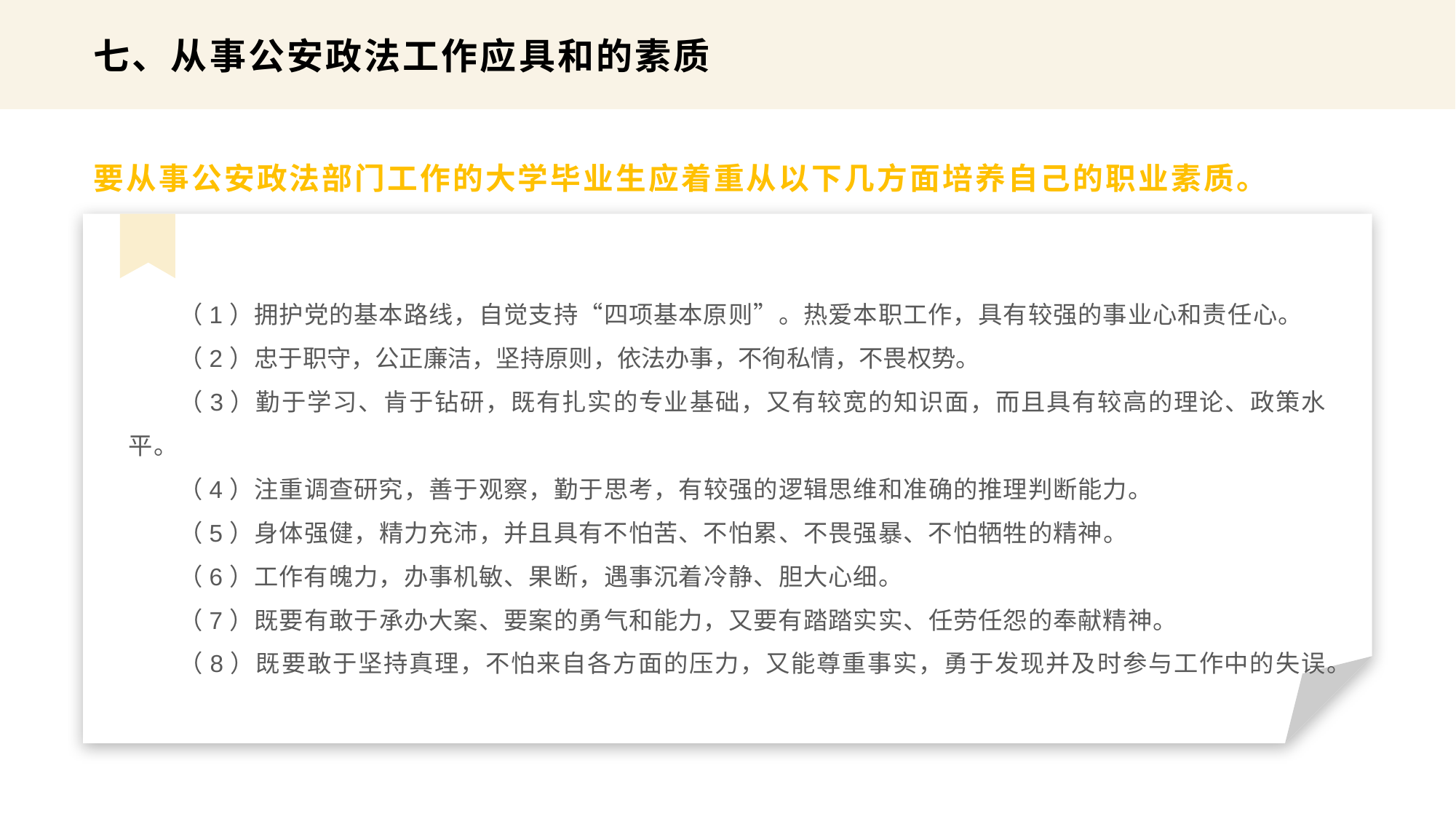

七、从事公安政法工作应具和的素质
要从事公安政法部门工作的大学毕业生应着重从以下几方面培养自己的职业素质。

（1）拥护党的基本路线，自觉支持“四项基本原则”。热爱本职工作，具有较强的事业心和责任心。
（2）忠于职守，公正廉洁，坚持原则，依法办事，不徇私情，不畏权势。
（3）勤于学习、肯于钻研，既有扎实的专业基础，又有较宽的知识面，而且具有较高的理论、政策水平。
（4）注重调查研究，善于观察，勤于思考，有较强的逻辑思维和准确的推理判断能力。
（5）身体强健，精力充沛，并且具有不怕苦、不怕累、不畏强暴、不怕牺牲的精神。
（6）工作有魄力，办事机敏、果断，遇事沉着冷静、胆大心细。
（7）既要有敢于承办大案、要案的勇气和能力，又要有踏踏实实、任劳任怨的奉献精神。
（8）既要敢于坚持真理，不怕来自各方面的压力，又能尊重事实，勇于发现并及时参与工作中的失误。